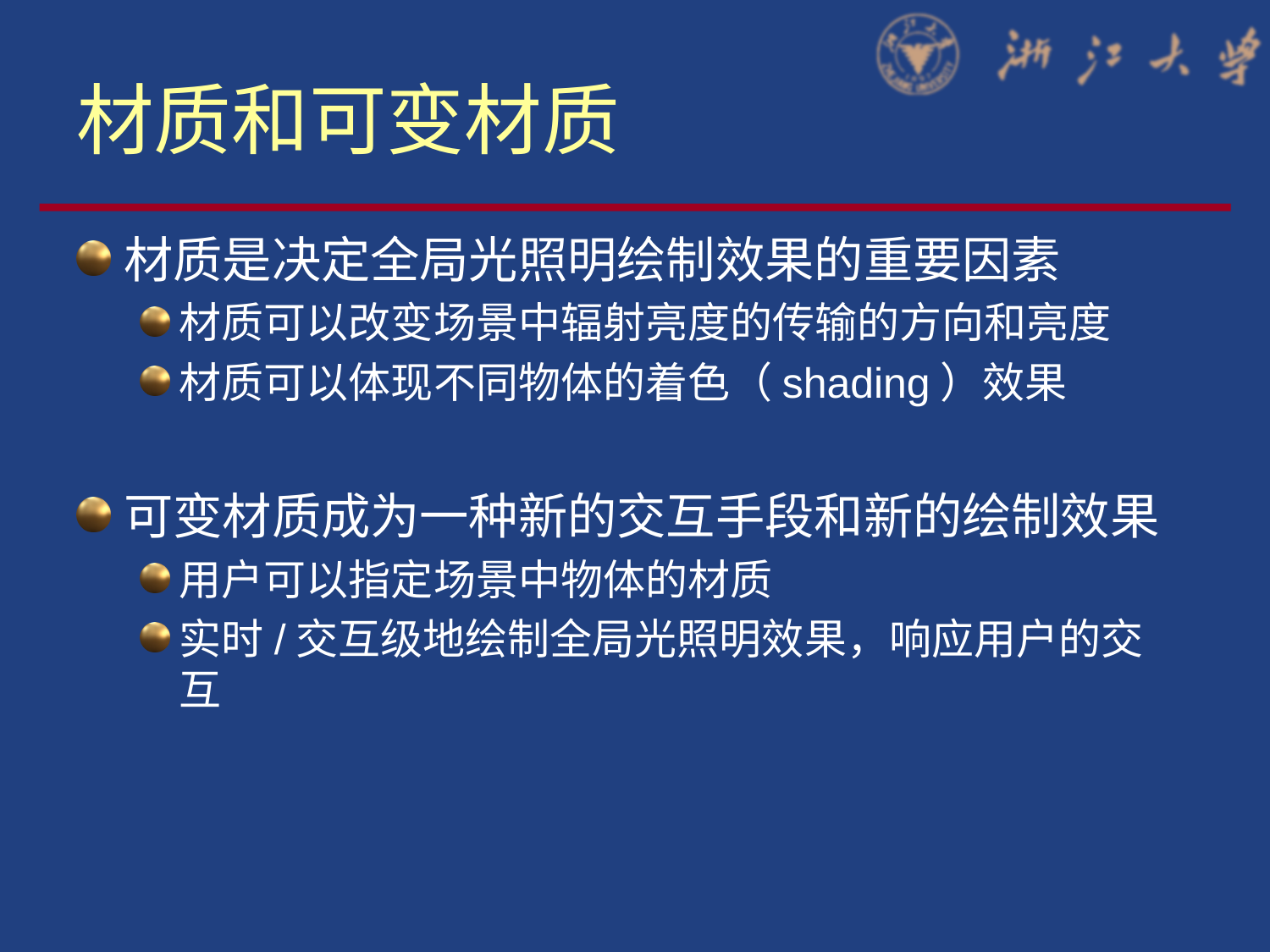

# 材质和可变材质
材质是决定全局光照明绘制效果的重要因素
材质可以改变场景中辐射亮度的传输的方向和亮度
材质可以体现不同物体的着色（shading）效果

可变材质成为一种新的交互手段和新的绘制效果
用户可以指定场景中物体的材质
实时/交互级地绘制全局光照明效果，响应用户的交互